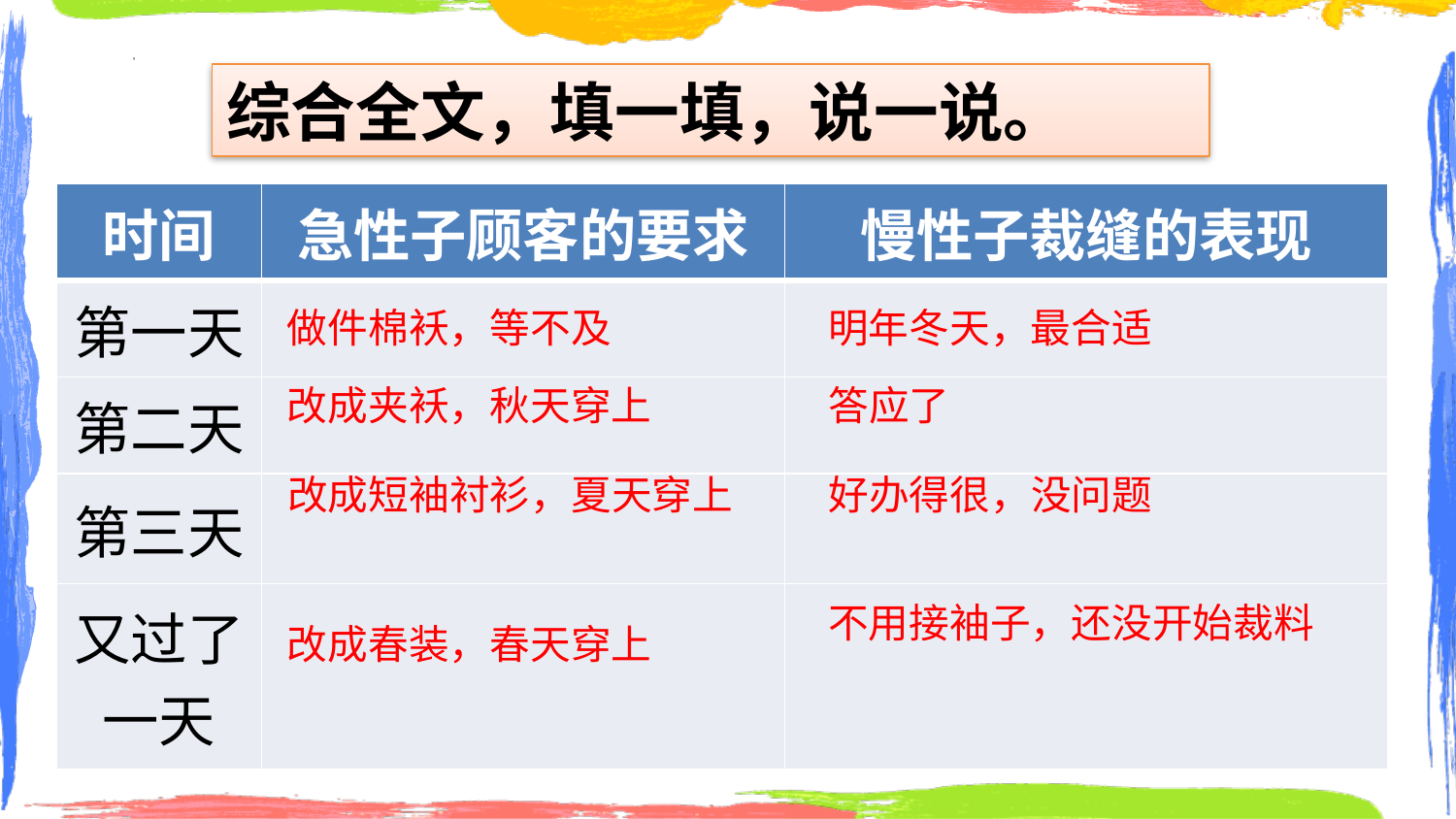

综合全文，填一填，说一说。
| 时间 | 急性子顾客的要求 | 慢性子裁缝的表现 |
| --- | --- | --- |
| 第一天 |  |  |
| 第二天 |  |  |
| 第三天 |  |  |
| 又过了一天 |  |  |
做件棉袄，等不及
明年冬天，最合适
改成夹袄，秋天穿上
答应了
改成短袖衬衫，夏天穿上
好办得很，没问题
不用接袖子，还没开始裁料
改成春装，春天穿上